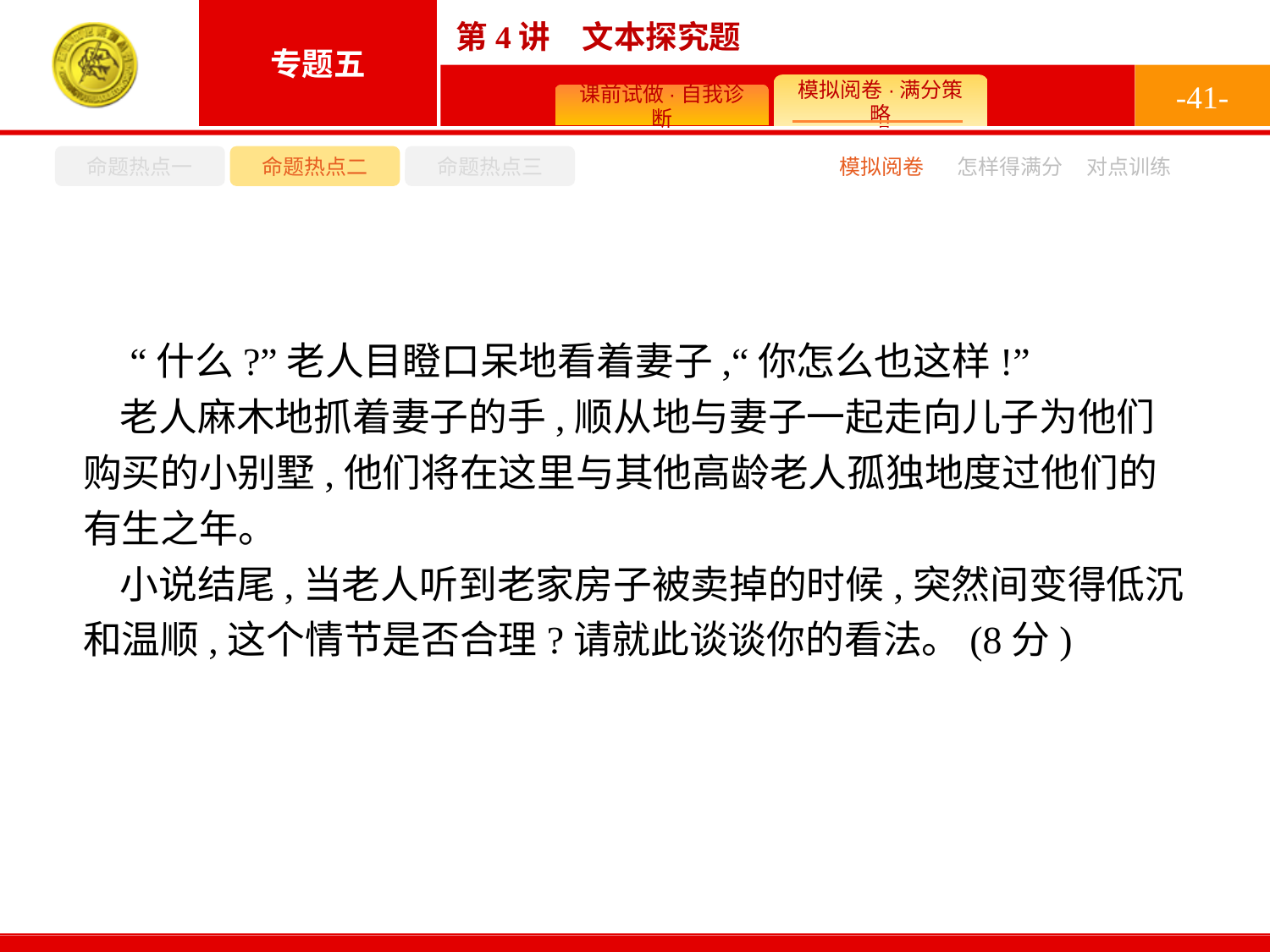

-41-
命题热点一
命题热点二
命题热点三
怎样得满分
模拟阅卷
对点训练
 “什么?”老人目瞪口呆地看着妻子,“你怎么也这样!”
老人麻木地抓着妻子的手,顺从地与妻子一起走向儿子为他们购买的小别墅,他们将在这里与其他高龄老人孤独地度过他们的有生之年。
小说结尾,当老人听到老家房子被卖掉的时候,突然间变得低沉和温顺,这个情节是否合理?请就此谈谈你的看法。(8分)